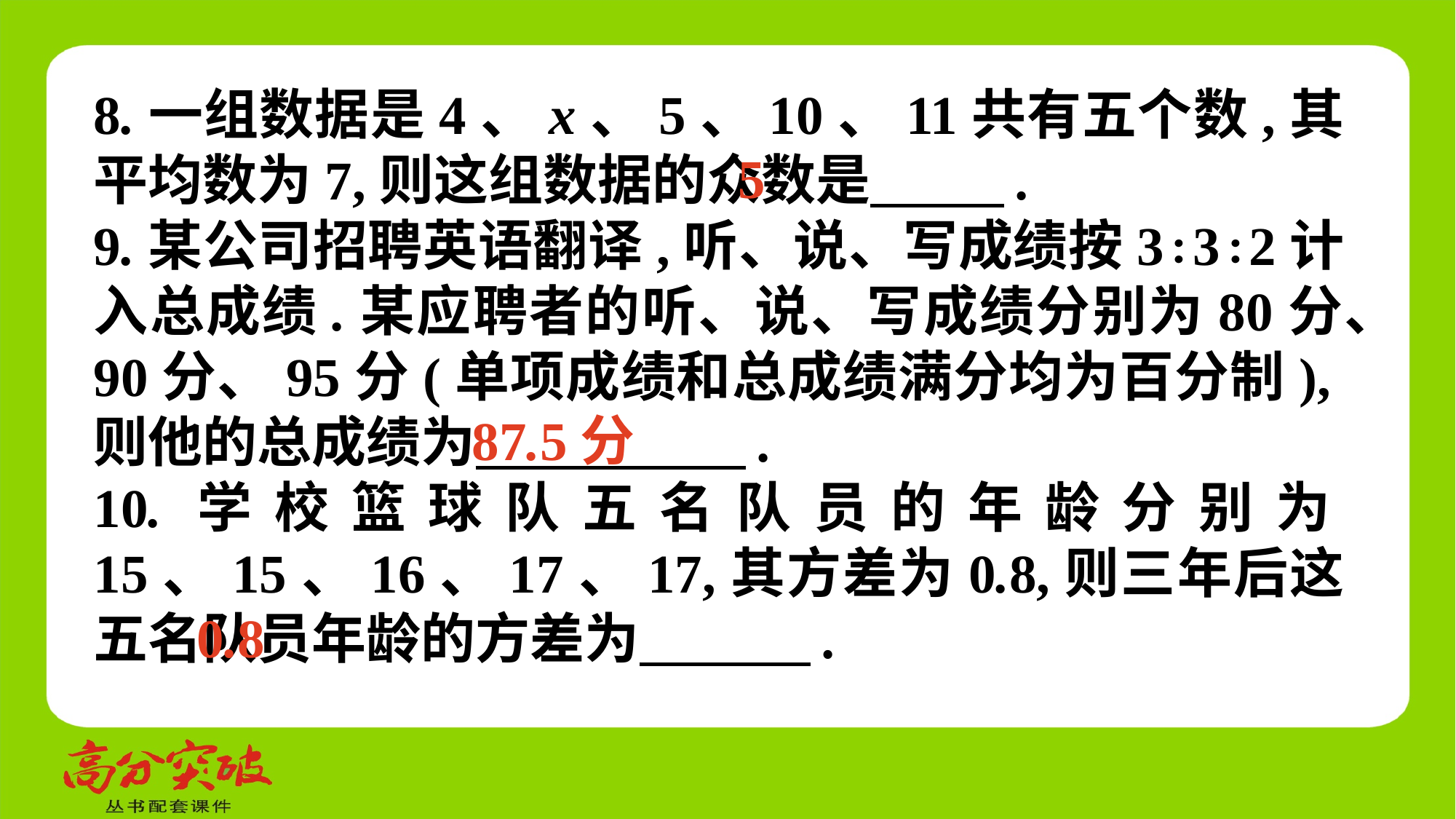

8.一组数据是4、x、5、10、11共有五个数,其平均数为7,则这组数据的众数是　  　.
9.某公司招聘英语翻译,听、说、写成绩按3∶3∶2计入总成绩.某应聘者的听、说、写成绩分别为80分、90分、95分(单项成绩和总成绩满分均为百分制),则他的总成绩为　             　.
10.学校篮球队五名队员的年龄分别为15、15、16、17、17,其方差为0.8,则三年后这五名队员年龄的方差为　     　.
5
87.5分
0.8